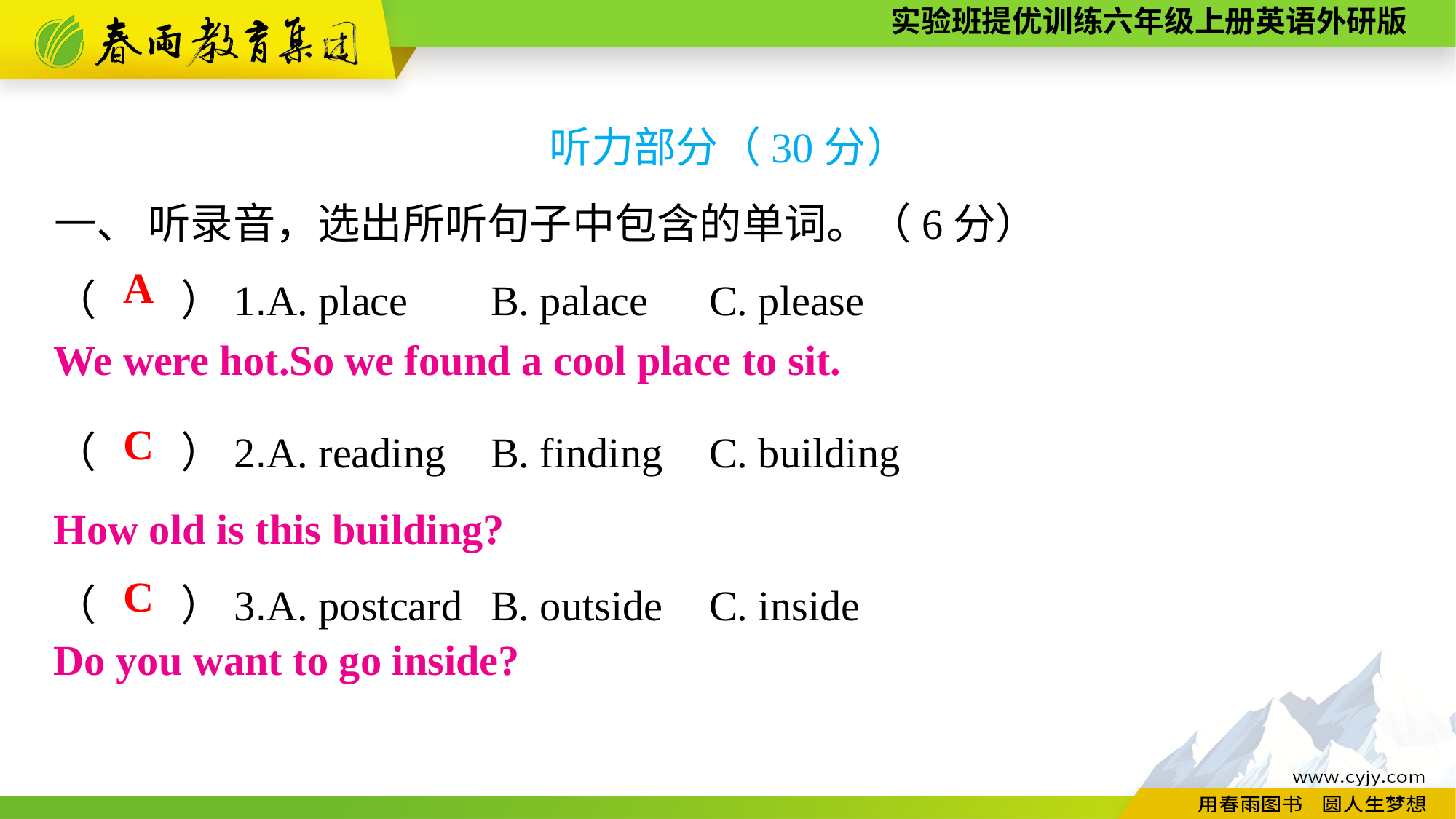

听力部分（30分）
一、 听录音，选出所听句子中包含的单词。（6分）
（　　）1.A. place	B. palace	C. please

（　　）2.A. reading	B. finding	C. building

（　　）3.A. postcard	B. outside	C. inside
A
We were hot.So we found a cool place to sit.
C
How old is this building?
C
Do you want to go inside?